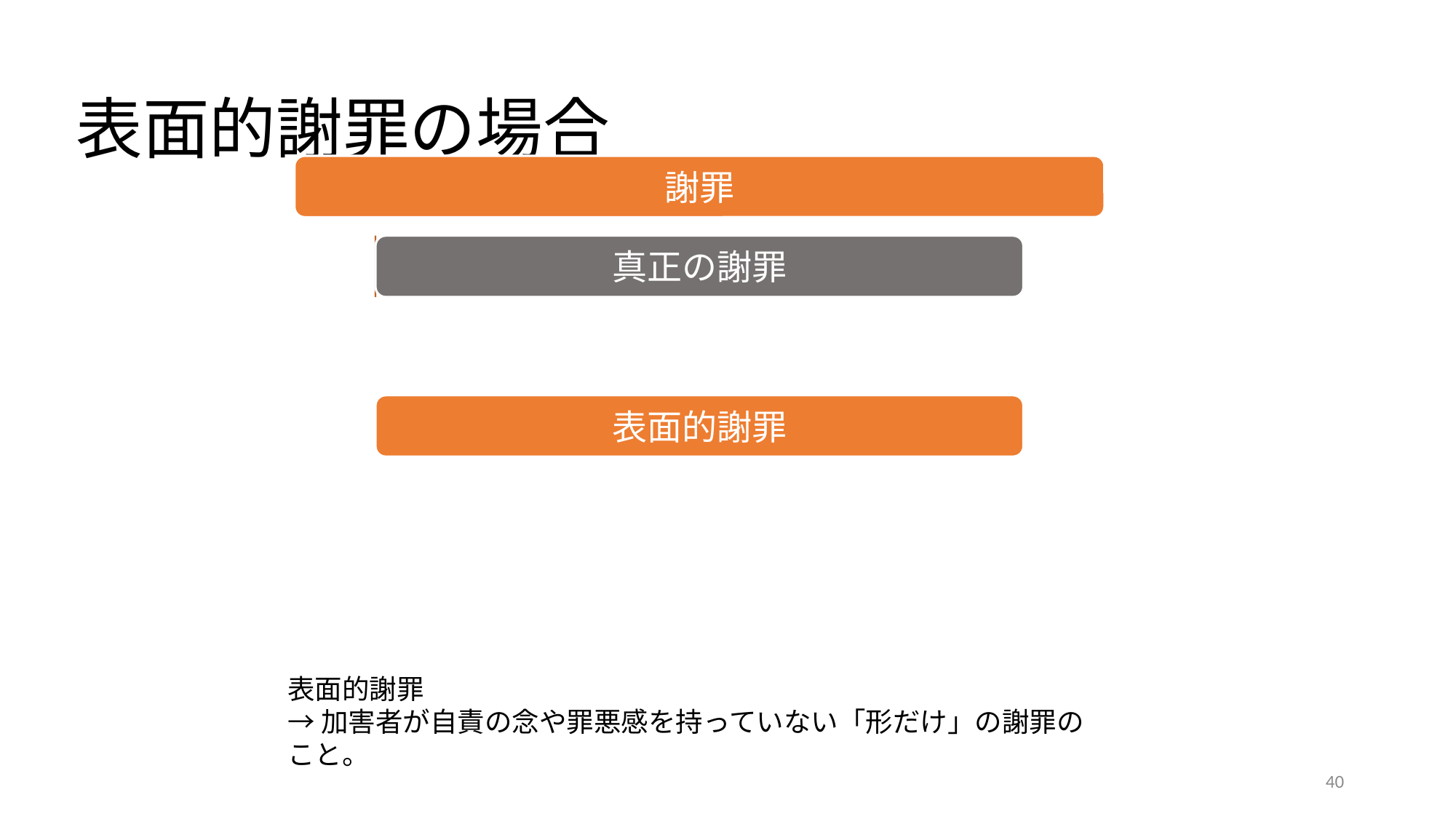

# 表面的謝罪の場合
謝罪
真正の謝罪
表面的謝罪
表面的謝罪
→加害者が自責の念や罪悪感を持っていない「形だけ」の謝罪のこと。
40